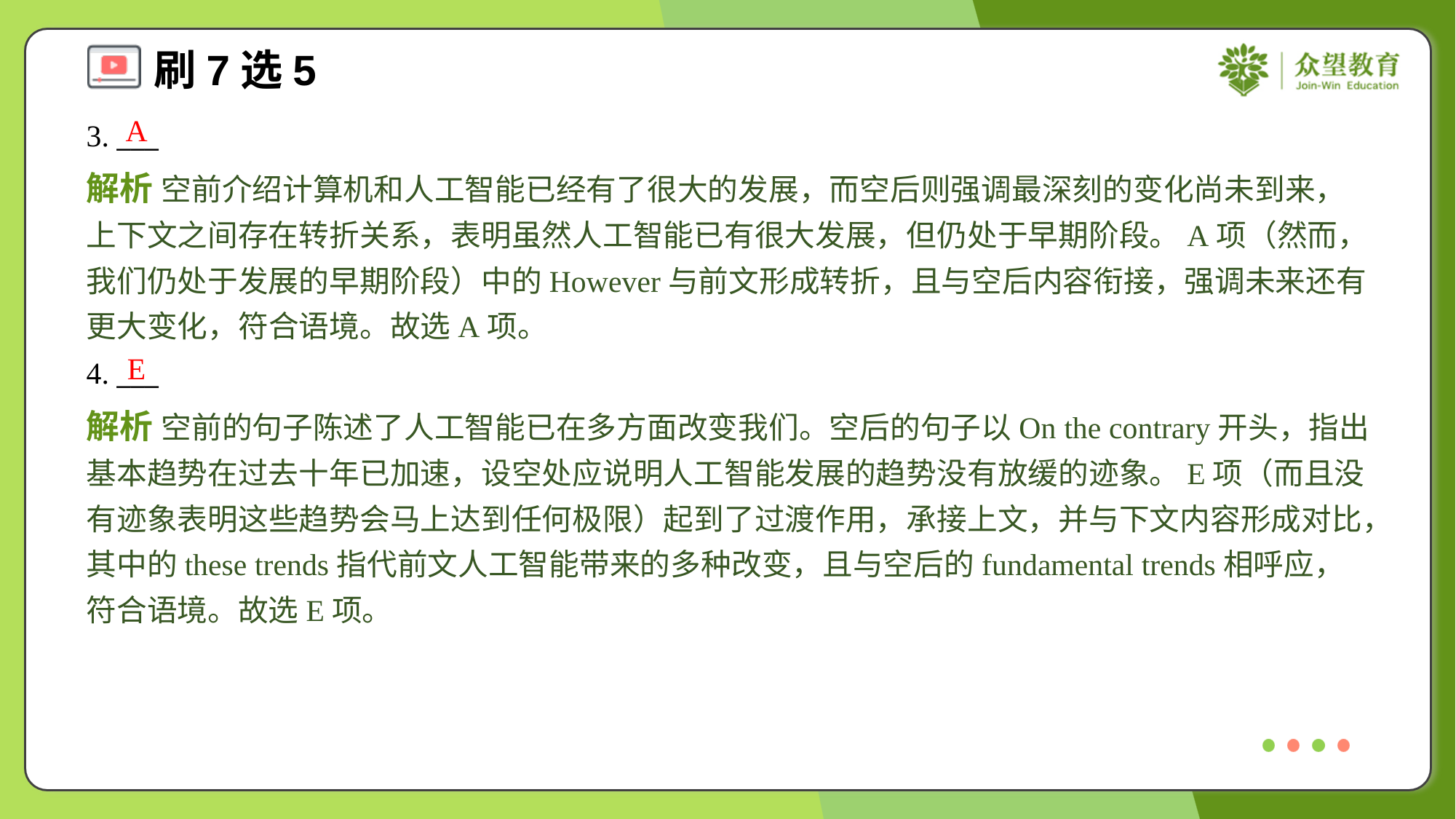

A
3. ___
解析 空前介绍计算机和人工智能已经有了很大的发展，而空后则强调最深刻的变化尚未到来，上下文之间存在转折关系，表明虽然人工智能已有很大发展，但仍处于早期阶段。A项（然而，我们仍处于发展的早期阶段）中的However与前文形成转折，且与空后内容衔接，强调未来还有更大变化，符合语境。故选A项。
E
4. ___
解析 空前的句子陈述了人工智能已在多方面改变我们。空后的句子以On the contrary开头，指出基本趋势在过去十年已加速，设空处应说明人工智能发展的趋势没有放缓的迹象。E项（而且没有迹象表明这些趋势会马上达到任何极限）起到了过渡作用，承接上文，并与下文内容形成对比，其中的these trends指代前文人工智能带来的多种改变，且与空后的fundamental trends相呼应，符合语境。故选E项。